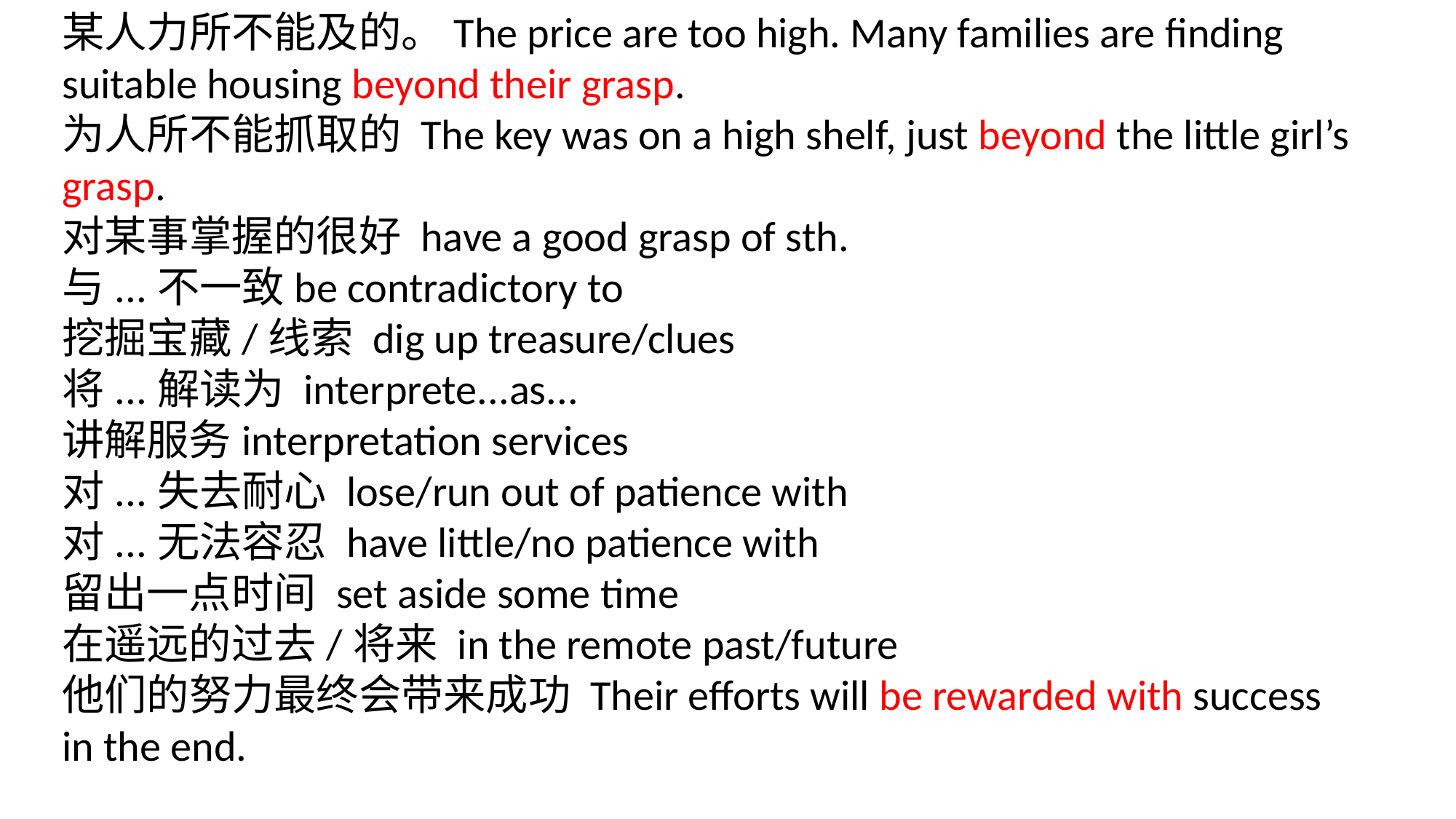

某人力所不能及的。The price are too high. Many families are finding suitable housing beyond their grasp.
为人所不能抓取的 The key was on a high shelf, just beyond the little girl’s grasp.
对某事掌握的很好 have a good grasp of sth.
与...不一致be contradictory to
挖掘宝藏/线索 dig up treasure/clues
将...解读为 interprete...as...
讲解服务interpretation services
对...失去耐心 lose/run out of patience with
对...无法容忍 have little/no patience with
留出一点时间 set aside some time
在遥远的过去/将来 in the remote past/future
他们的努力最终会带来成功 Their efforts will be rewarded with success in the end.